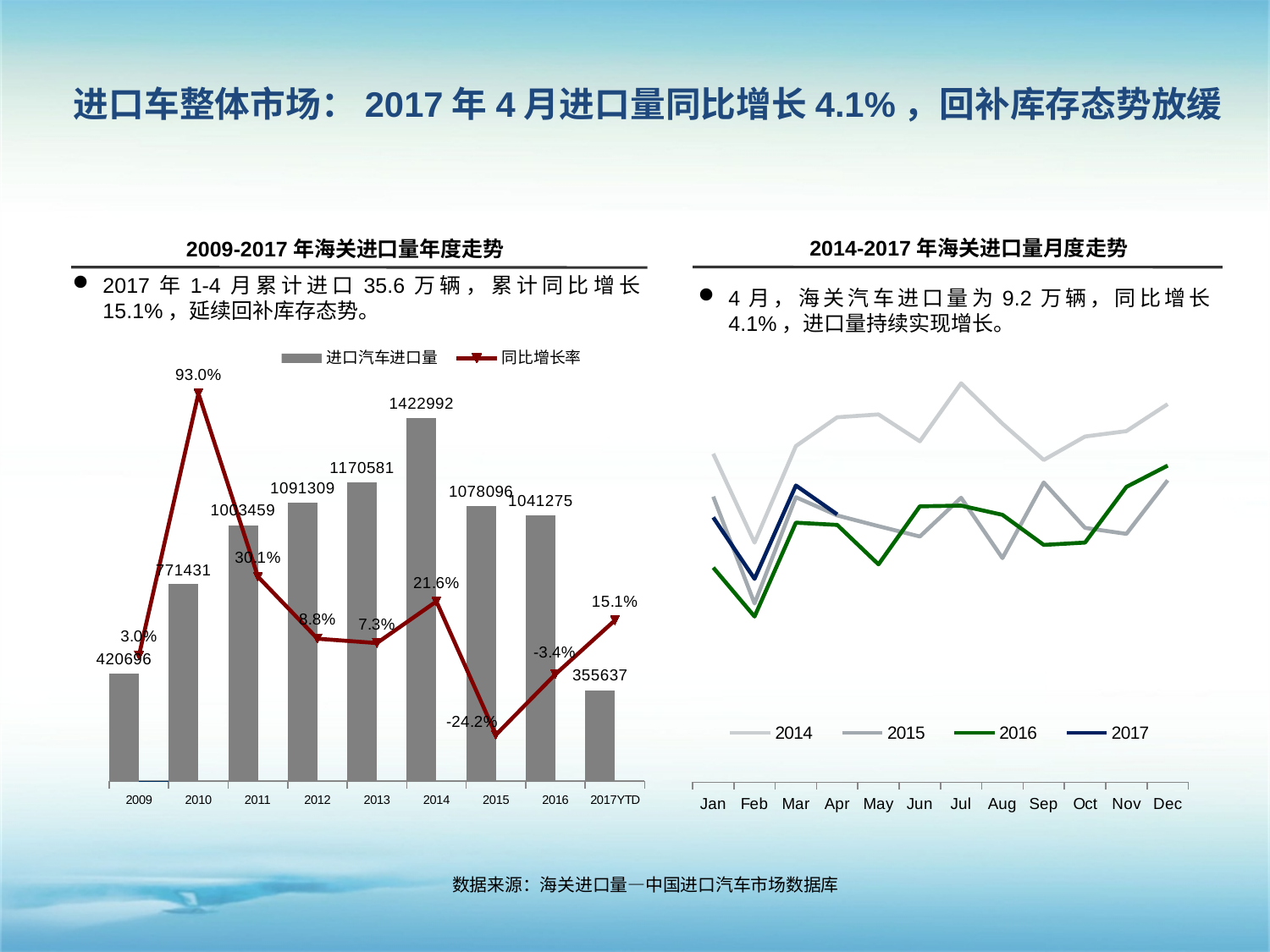

进口车整体市场：2017年4月进口量同比增长4.1%，回补库存态势放缓
2014-2017年海关进口量月度走势
2009-2017年海关进口量年度走势
2017年1-4月累计进口35.6万辆，累计同比增长15.1%，延续回补库存态势。

4月，海关汽车进口量为9.2万辆，同比增长4.1%，进口量持续实现增长。

### Chart

| Category | 2014 | 2015 | 2016 | 2017 |
|---|---|---|---|---|
| Jan | 113098.0 | 98334.0 | 73902.0 | 91185.0 |
| Feb | 82515.0 | 61532.0 | 57053.0 | 70045.0 |
| Mar | 115758.0 | 98152.0 | 89380.0 | 102177.0 |
| Apr | 125661.0 | 91867.0 | 88606.0 | 92230.0 |
| May | 126651.0 | 88170.0 | 75030.0 | None |
| Jun | 117392.0 | 84617.0 | 94998.0 | None |
| Jul | 137359.0 | 97961.0 | 95253.0 | None |
| Aug | 123466.0 | 77180.0 | 92079.0 | None |
| Sep | 110969.0 | 103215.0 | 81723.0 | None |
| Oct | 119039.0 | 87580.0 | 82530.0 | None |
| Nov | 120891.0 | 85518.0 | 101701.0 | None |
| Dec | 130193.0 | 103970.0 | 109020.0 | None |

[unsupported chart]

数据来源：海关进口量—中国进口汽车市场数据库